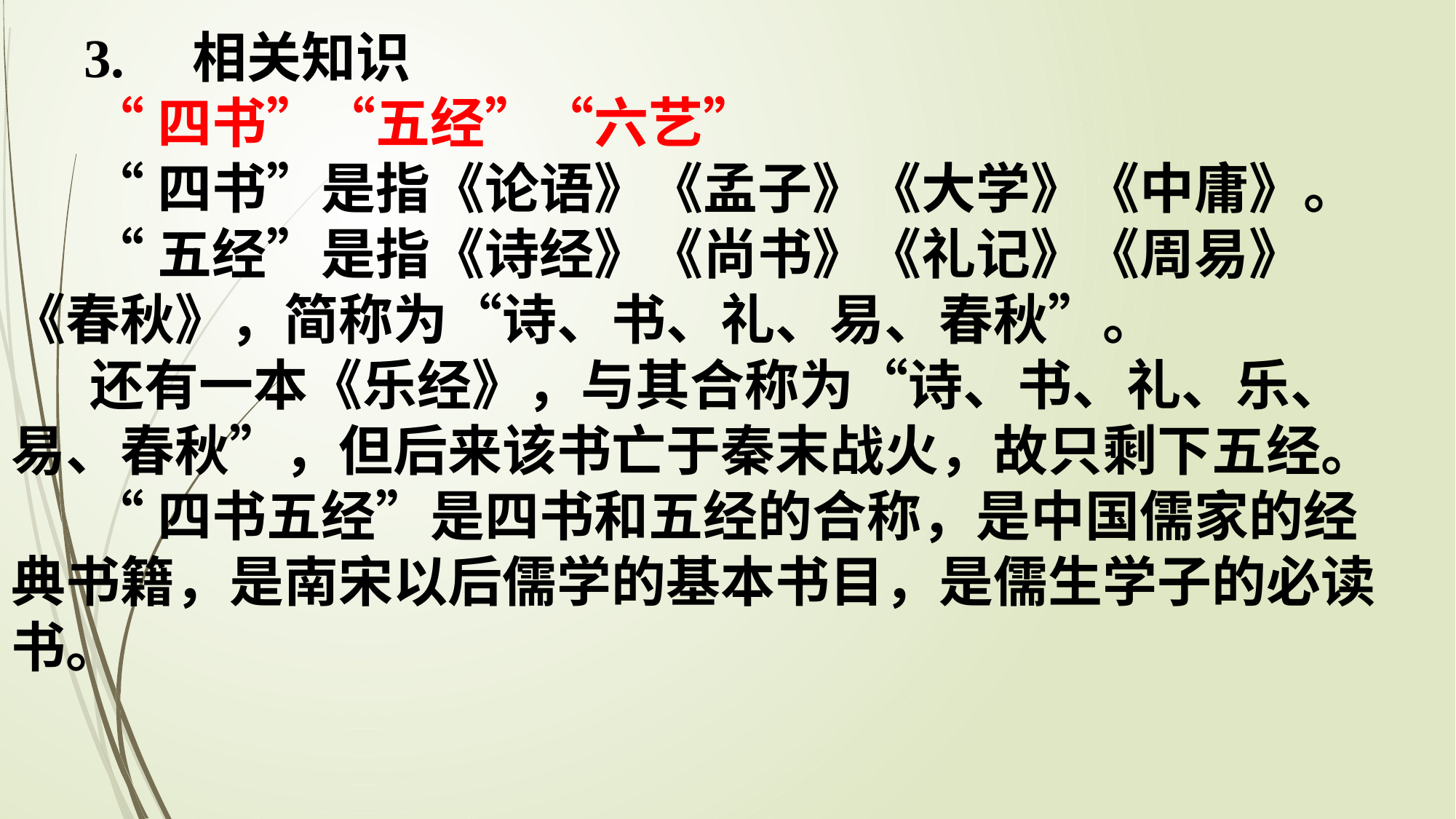

3.　相关知识
“四书”“五经”“六艺”
“四书”是指《论语》《孟子》《大学》《中庸》。
“五经”是指《诗经》《尚书》《礼记》《周易》《春秋》，简称为“诗、书、礼、易、春秋”。
还有一本《乐经》，与其合称为“诗、书、礼、乐、易、春秋”，但后来该书亡于秦末战火，故只剩下五经。
“四书五经”是四书和五经的合称，是中国儒家的经典书籍，是南宋以后儒学的基本书目，是儒生学子的必读书。